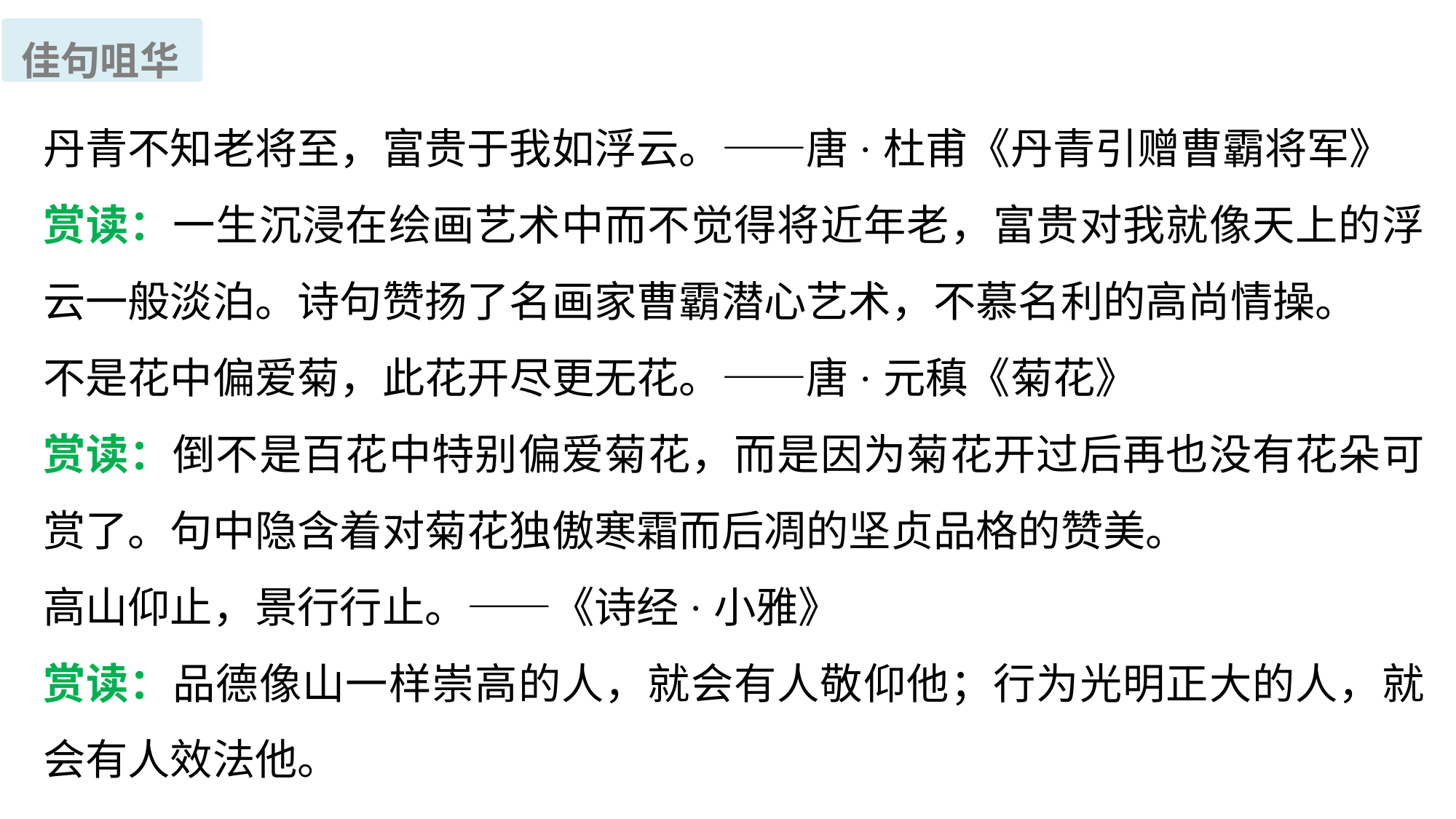

佳句咀华

丹青不知老将至，富贵于我如浮云。——唐·杜甫《丹青引赠曹霸将军》
赏读：一生沉浸在绘画艺术中而不觉得将近年老，富贵对我就像天上的浮云一般淡泊。诗句赞扬了名画家曹霸潜心艺术，不慕名利的高尚情操。
不是花中偏爱菊，此花开尽更无花。——唐·元稹《菊花》
赏读：倒不是百花中特别偏爱菊花，而是因为菊花开过后再也没有花朵可赏了。句中隐含着对菊花独傲寒霜而后凋的坚贞品格的赞美。
高山仰止，景行行止。——《诗经·小雅》
赏读：品德像山一样崇高的人，就会有人敬仰他；行为光明正大的人，就会有人效法他。